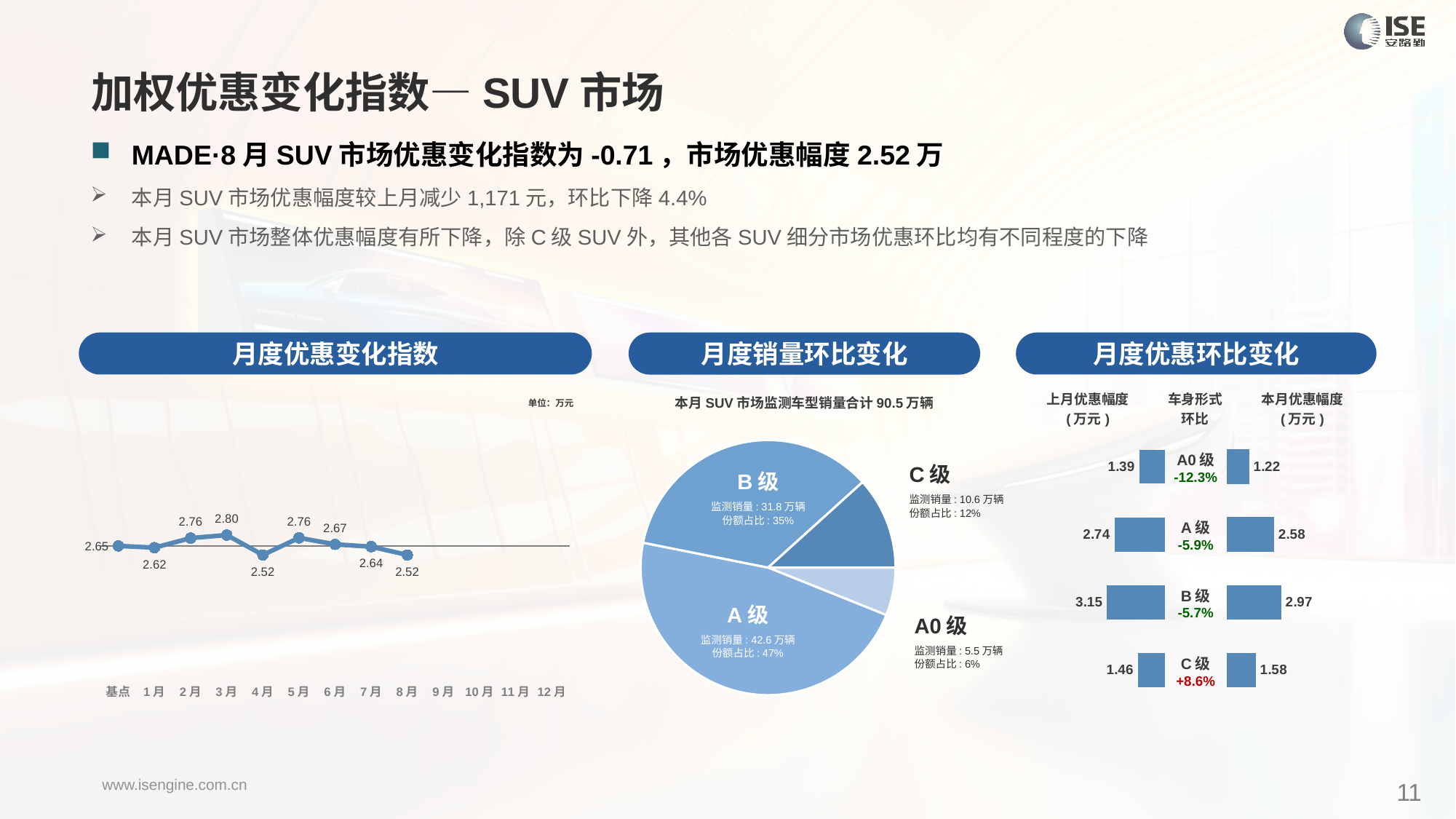

加权优惠变化指数—SUV市场
MADE·8月SUV市场优惠变化指数为-0.71，市场优惠幅度2.52万
本月SUV市场优惠幅度较上月减少1,171元，环比下降4.4%
本月SUV市场整体优惠幅度有所下降，除C级SUV外，其他各SUV细分市场优惠环比均有不同程度的下降

月度优惠变化指数

月度优惠环比变化

月度销量环比变化

### Chart

| Category | Y2024 |
|---|---|
| 基点 | 0.0 |
| 1月 | -0.13592428747009838 |
| 2月 | 0.61 |
| 3月 | 0.85 |
| 4月 | -0.71 |
| 5月 | 0.63 |
| 6月 | 0.12 |
| 7月 | -0.06 |
| 8月 | -0.71 |
| 9月 | None |
| 10月 | None |
| 11月 | None |
| 12月 | None |
本月SUV市场监测车型销量合计90.5万辆
| 上月优惠幅度 (万元) | 车身形式 环比 | 本月优惠幅度 (万元) |
| --- | --- | --- |
单位：万元

### Chart

| Category | 细分市场 |
|---|---|
| A0级 | 55001.0 |
| A级 | 425856.0 |
| B级 | 318367.0 |
| C级 | 105870.0 |
| A0级 -12.3% |
| --- |
| A级 -5.9% |
| B级 -5.7% |
| C级 +8.6% |

### Chart

| Category | 优惠幅度 |
|---|---|
| A0 | 1.39 |
| A | 2.74 |
| B | 3.15 |
| C | 1.46 |

### Chart

| Category | 优惠幅度 |
|---|---|
| A0 | 1.2220235995709168 |
| A | 2.580289158776676 |
| B | 2.9700164275820047 |
| C | 1.5817161613299333 |
C级
监测销量: 10.6万辆
份额占比: 12%
B级
监测销量: 26.0万辆
份额占比: 34%
B级
监测销量: 31.8万辆
份额占比: 35%
A级
监测销量: 38.8万辆
份额占比: 50%
A级
监测销量: 42.6万辆
份额占比: 47%
A0级
监测销量: 5.5万辆
份额占比: 6%
11